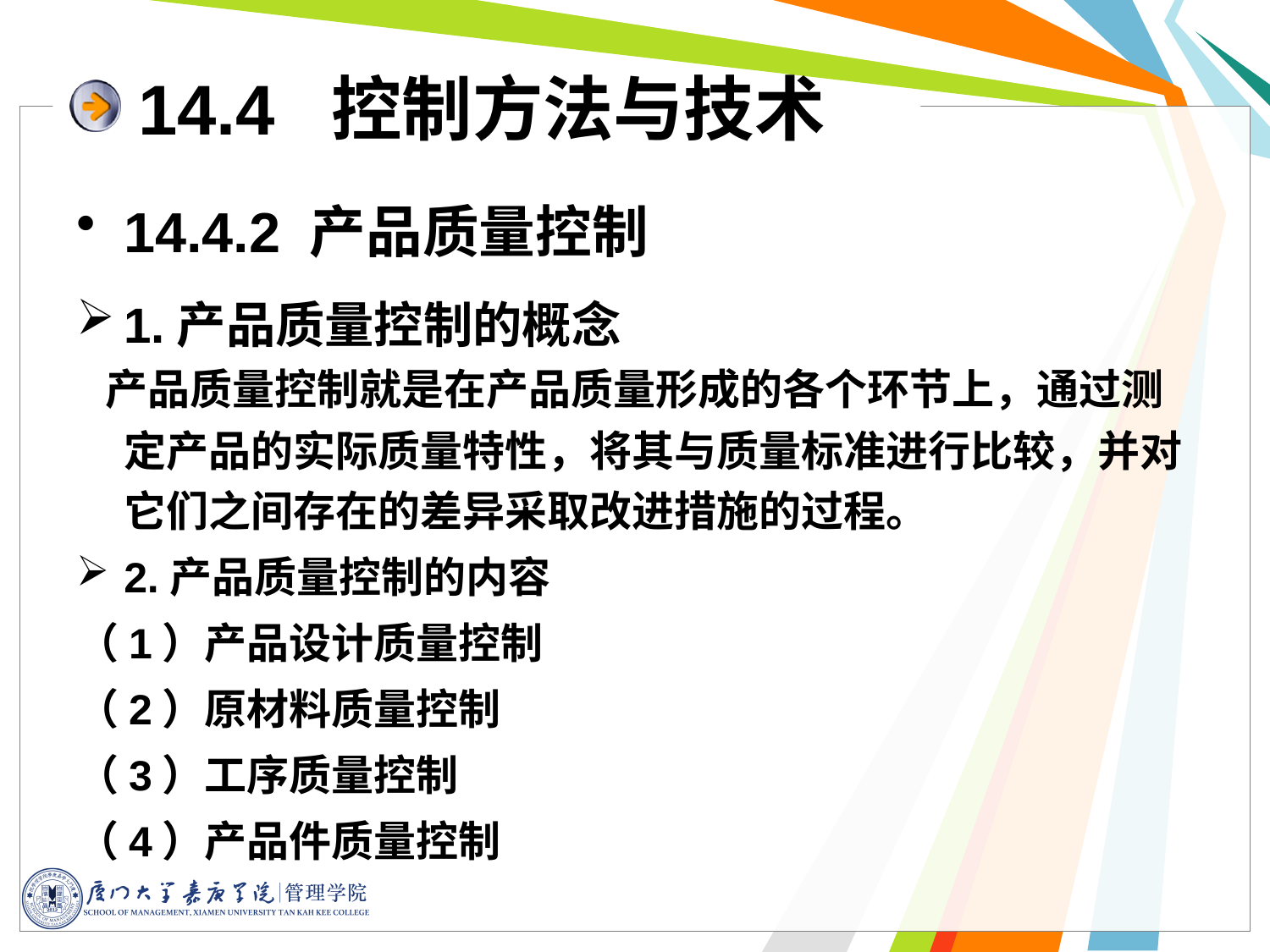

14.4  控制方法与技术
14.4.2 产品质量控制
1.产品质量控制的概念
  产品质量控制就是在产品质量形成的各个环节上，通过测定产品的实际质量特性，将其与质量标准进行比较，并对它们之间存在的差异采取改进措施的过程。
2.产品质量控制的内容
（1）产品设计质量控制
（2）原材料质量控制
（3）工序质量控制
（4）产品件质量控制